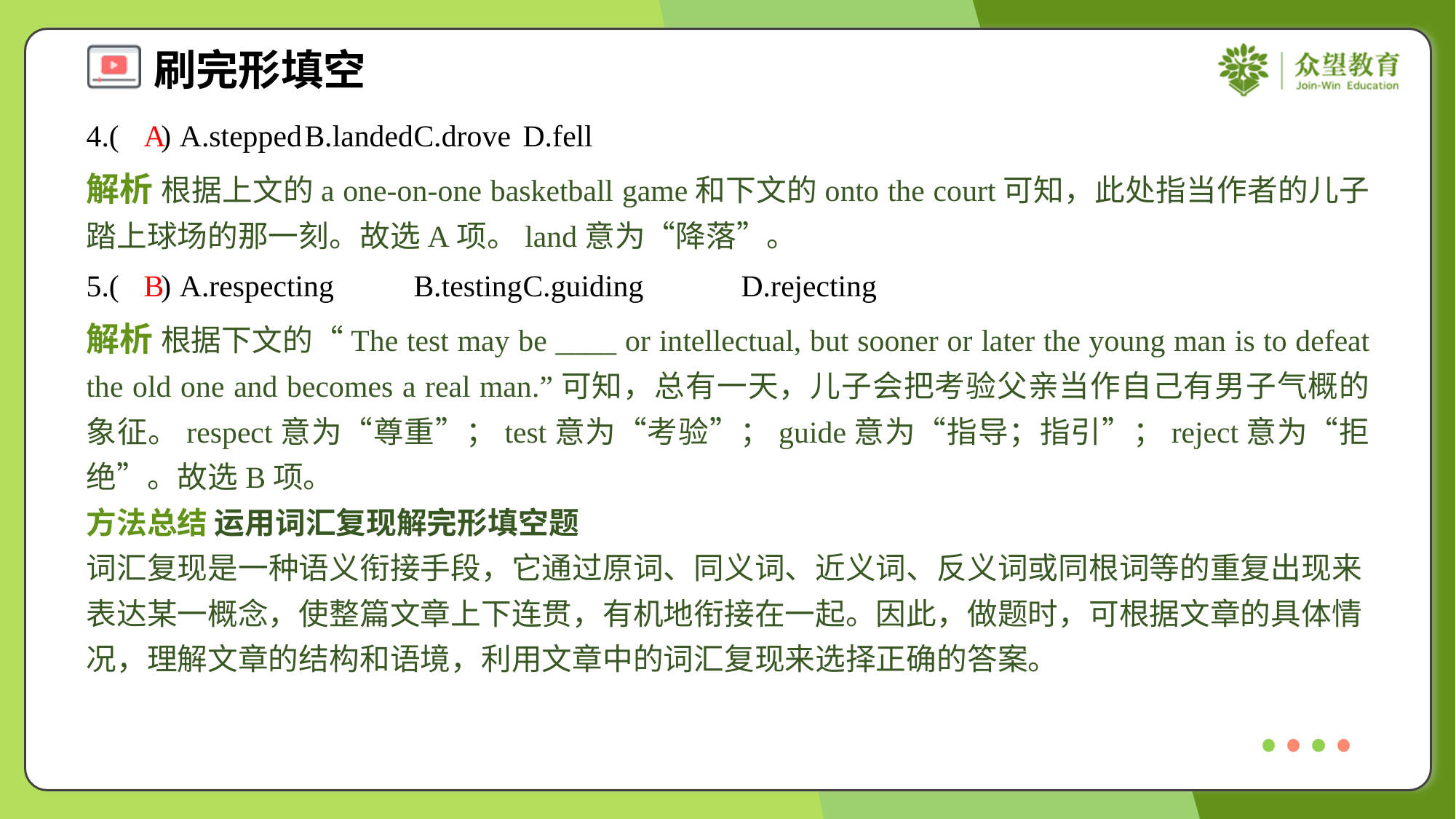

4.(     ) A.stepped	B.landed	C.drove	D.fell
A
解析 根据上文的a one-on-one basketball game和下文的onto the court可知，此处指当作者的儿子踏上球场的那一刻。故选A项。land意为“降落”。
5.(     ) A.respecting	B.testing	C.guiding	D.rejecting
B
解析 根据下文的“The test may be ____ or intellectual, but sooner or later the young man is to defeat the old one and becomes a real man.”可知，总有一天，儿子会把考验父亲当作自己有男子气概的象征。respect意为“尊重”；test意为“考验”；guide意为“指导；指引”；reject意为“拒绝”。故选B项。
方法总结 运用词汇复现解完形填空题
词汇复现是一种语义衔接手段，它通过原词、同义词、近义词、反义词或同根词等的重复出现来表达某一概念，使整篇文章上下连贯，有机地衔接在一起。因此，做题时，可根据文章的具体情况，理解文章的结构和语境，利用文章中的词汇复现来选择正确的答案。